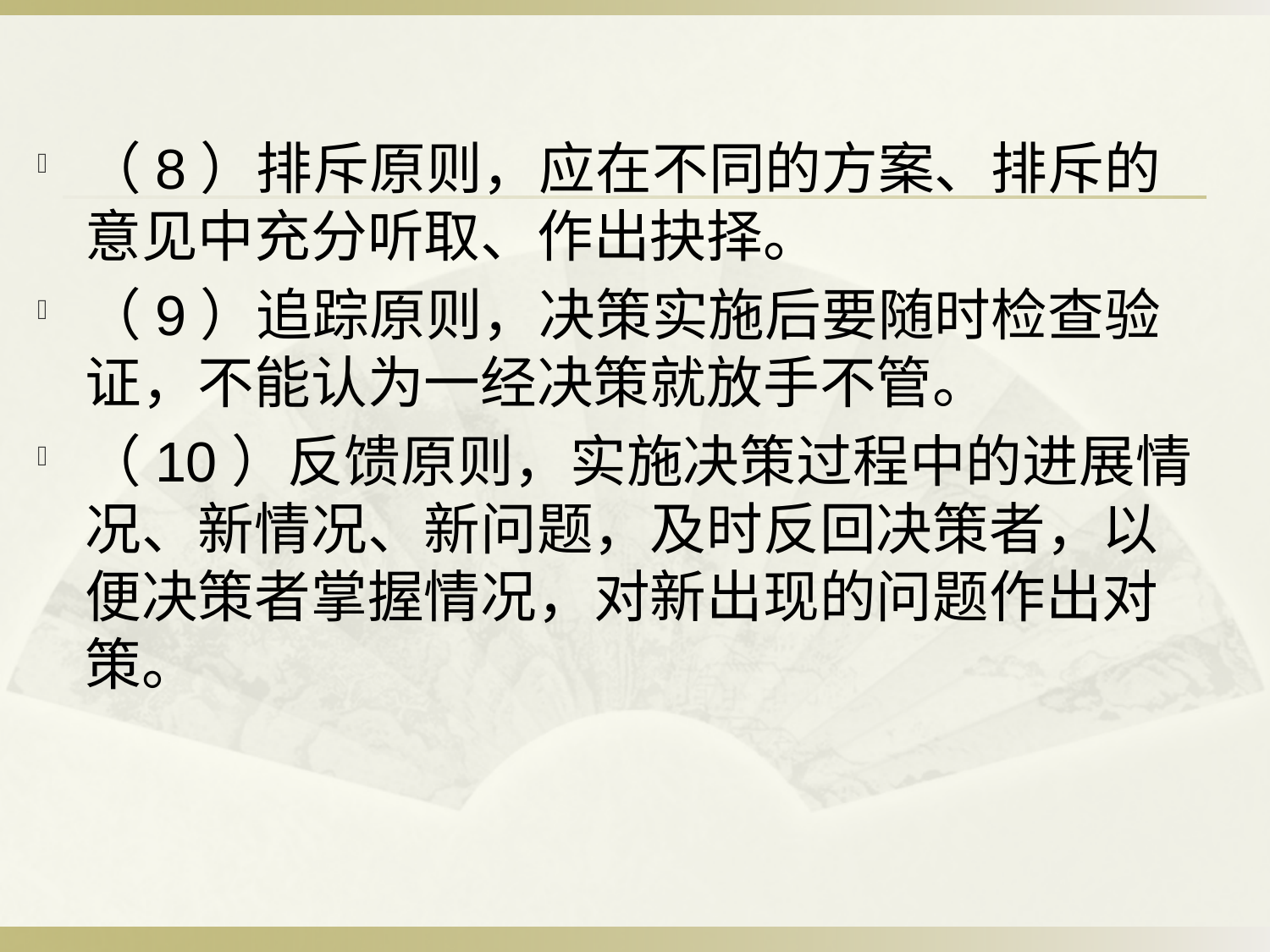

#
（8）排斥原则，应在不同的方案、排斥的意见中充分听取、作出抉择。
（9）追踪原则，决策实施后要随时检查验证，不能认为一经决策就放手不管。
（10）反馈原则，实施决策过程中的进展情况、新情况、新问题，及时反回决策者，以便决策者掌握情况，对新出现的问题作出对策。